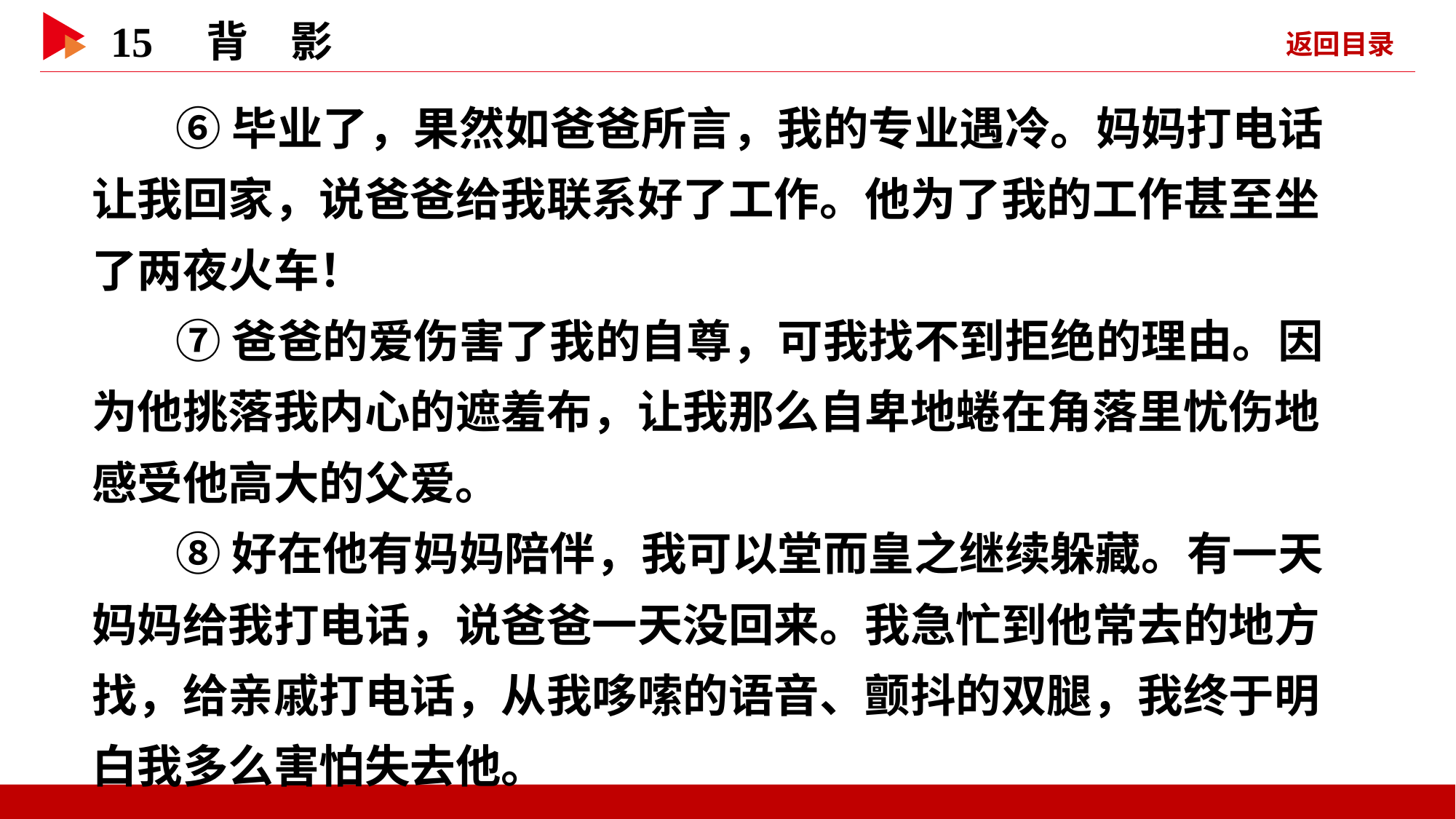

⑥毕业了，果然如爸爸所言，我的专业遇冷。妈妈打电话让我回家，说爸爸给我联系好了工作。他为了我的工作甚至坐了两夜火车！
⑦爸爸的爱伤害了我的自尊，可我找不到拒绝的理由。因为他挑落我内心的遮羞布，让我那么自卑地蜷在角落里忧伤地感受他高大的父爱。
⑧好在他有妈妈陪伴，我可以堂而皇之继续躲藏。有一天妈妈给我打电话，说爸爸一天没回来。我急忙到他常去的地方找，给亲戚打电话，从我哆嗦的语音、颤抖的双腿，我终于明白我多么害怕失去他。